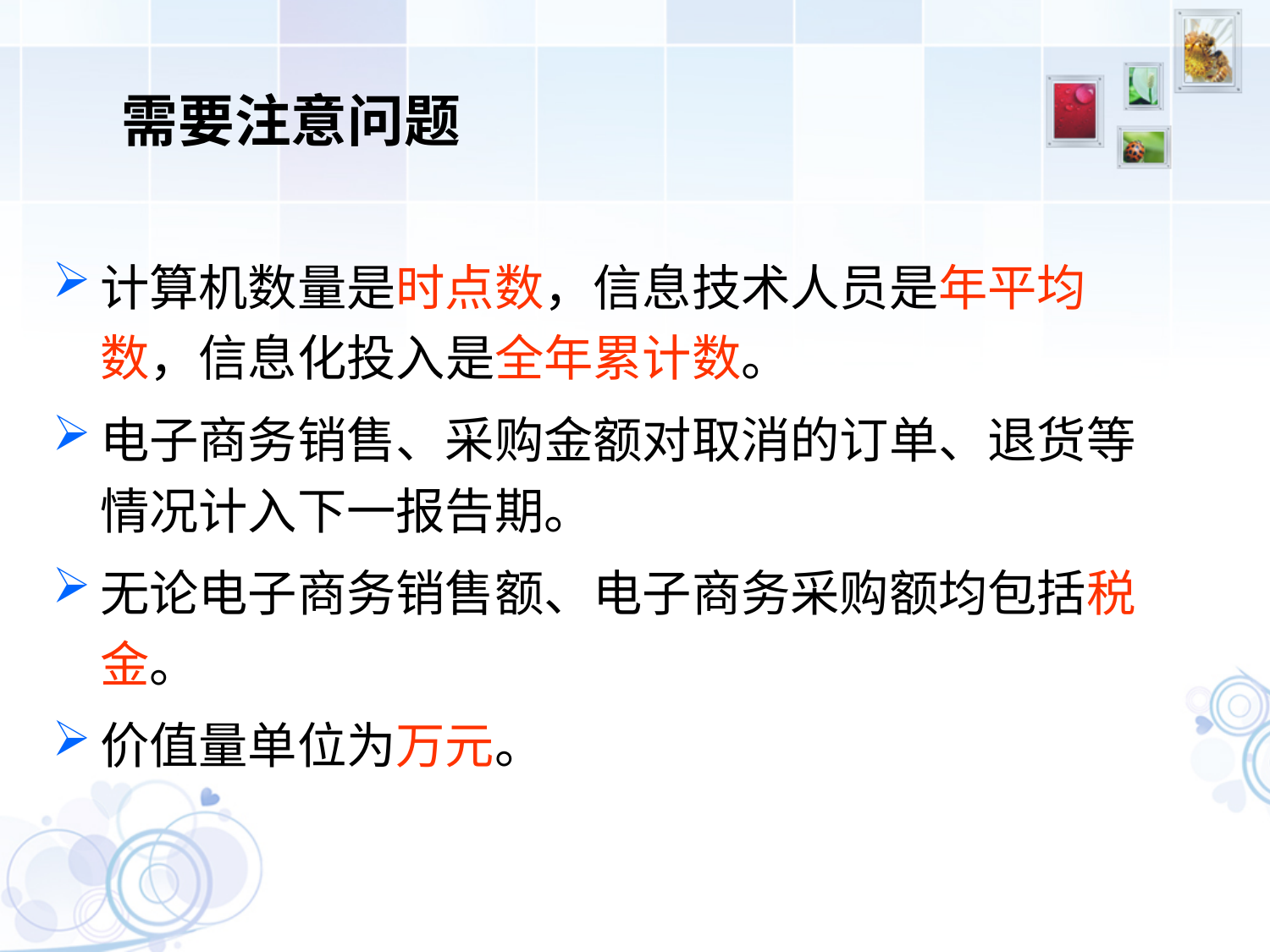

需要注意问题
计算机数量是时点数，信息技术人员是年平均数，信息化投入是全年累计数。
电子商务销售、采购金额对取消的订单、退货等情况计入下一报告期。
无论电子商务销售额、电子商务采购额均包括税金。
价值量单位为万元。